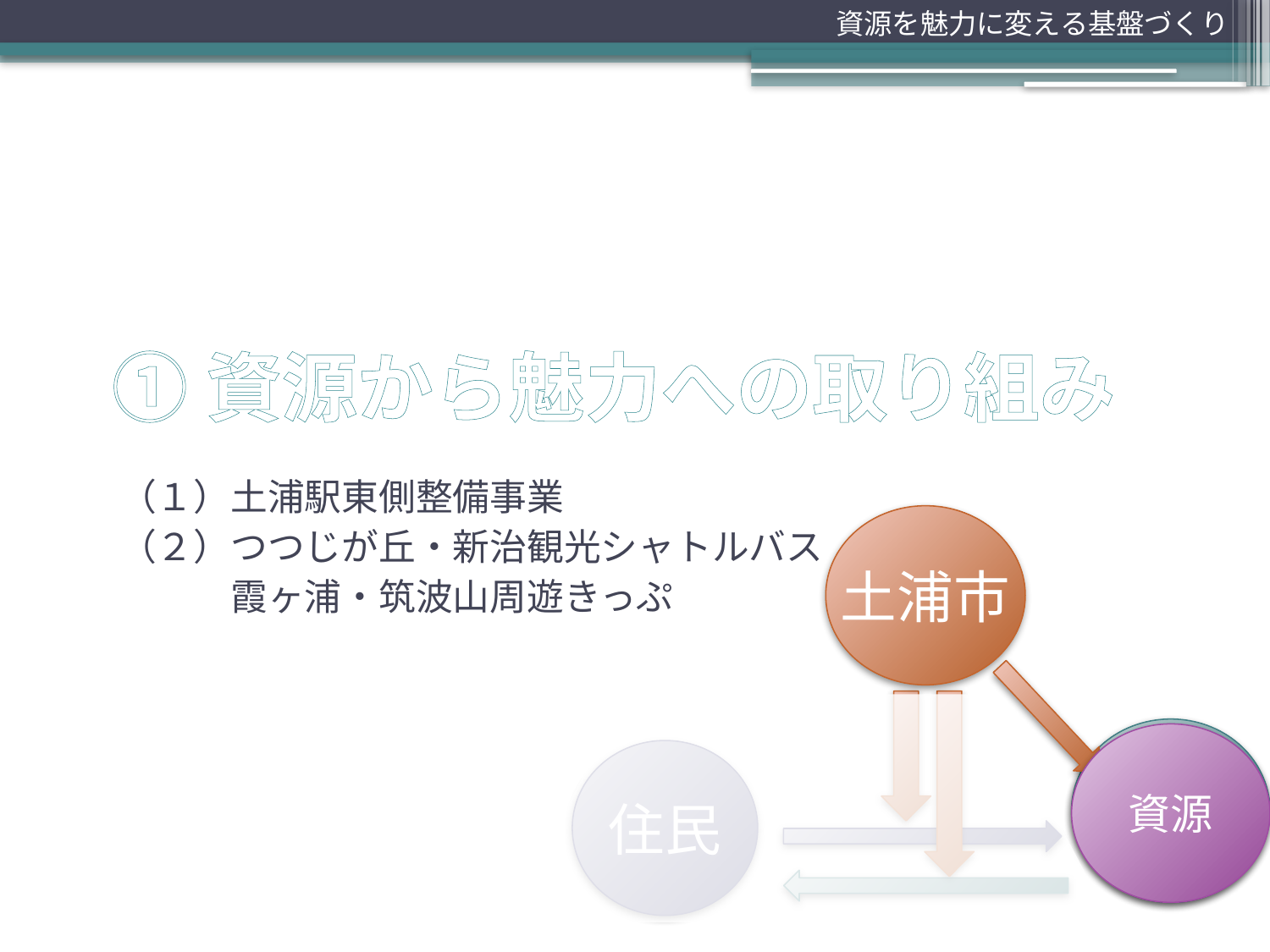

資源を魅力に変える基盤づくり
# ①資源から魅力への取り組み
（１）土浦駅東側整備事業
（２）つつじが丘・新治観光シャトルバス
　　　霞ヶ浦・筑波山周遊きっぷ
土浦市

魅力
資源

住民